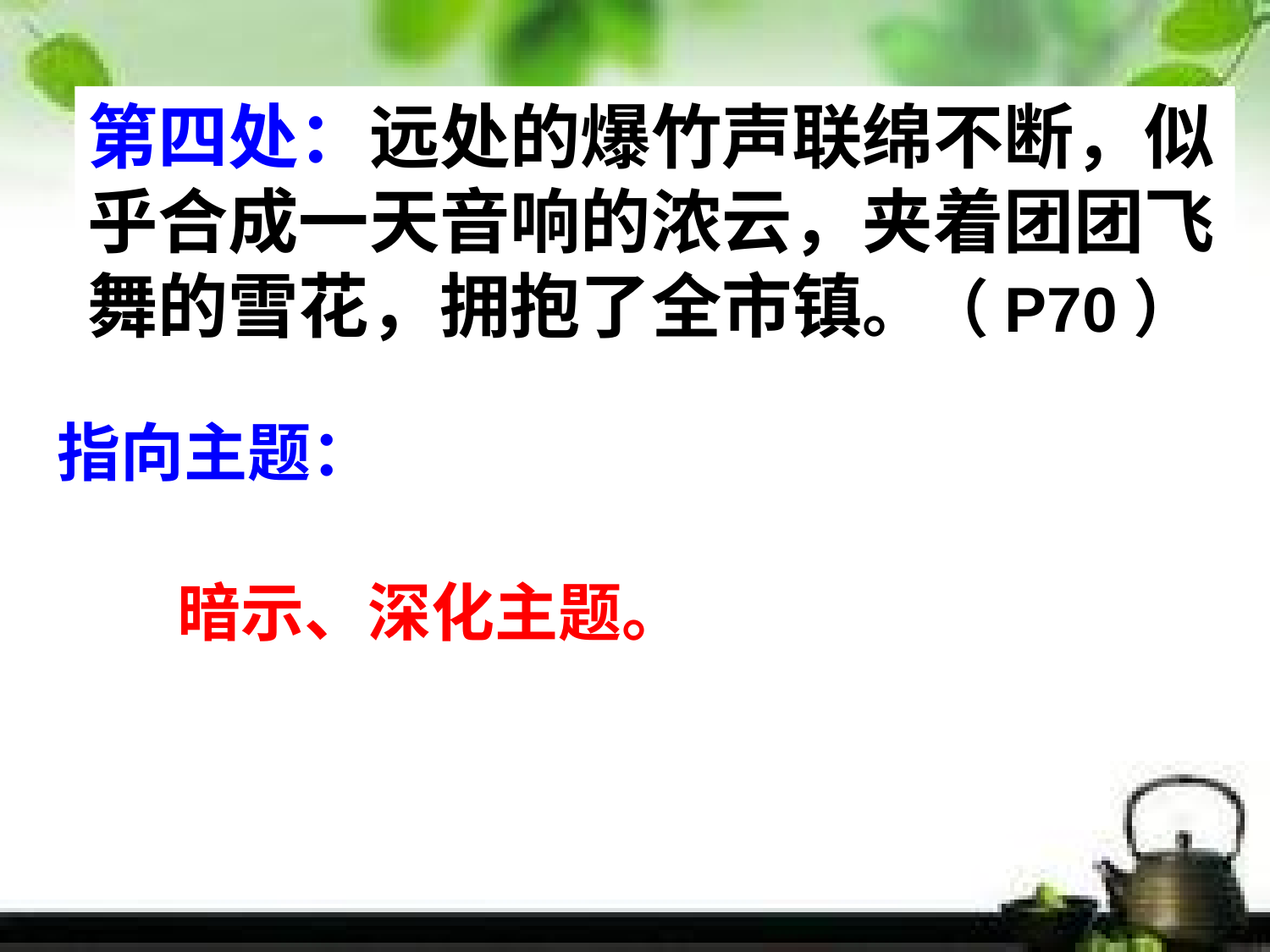

第四处：远处的爆竹声联绵不断，似乎合成一天音响的浓云，夹着团团飞舞的雪花，拥抱了全市镇。（P70）
指向主题：
暗示、深化主题。